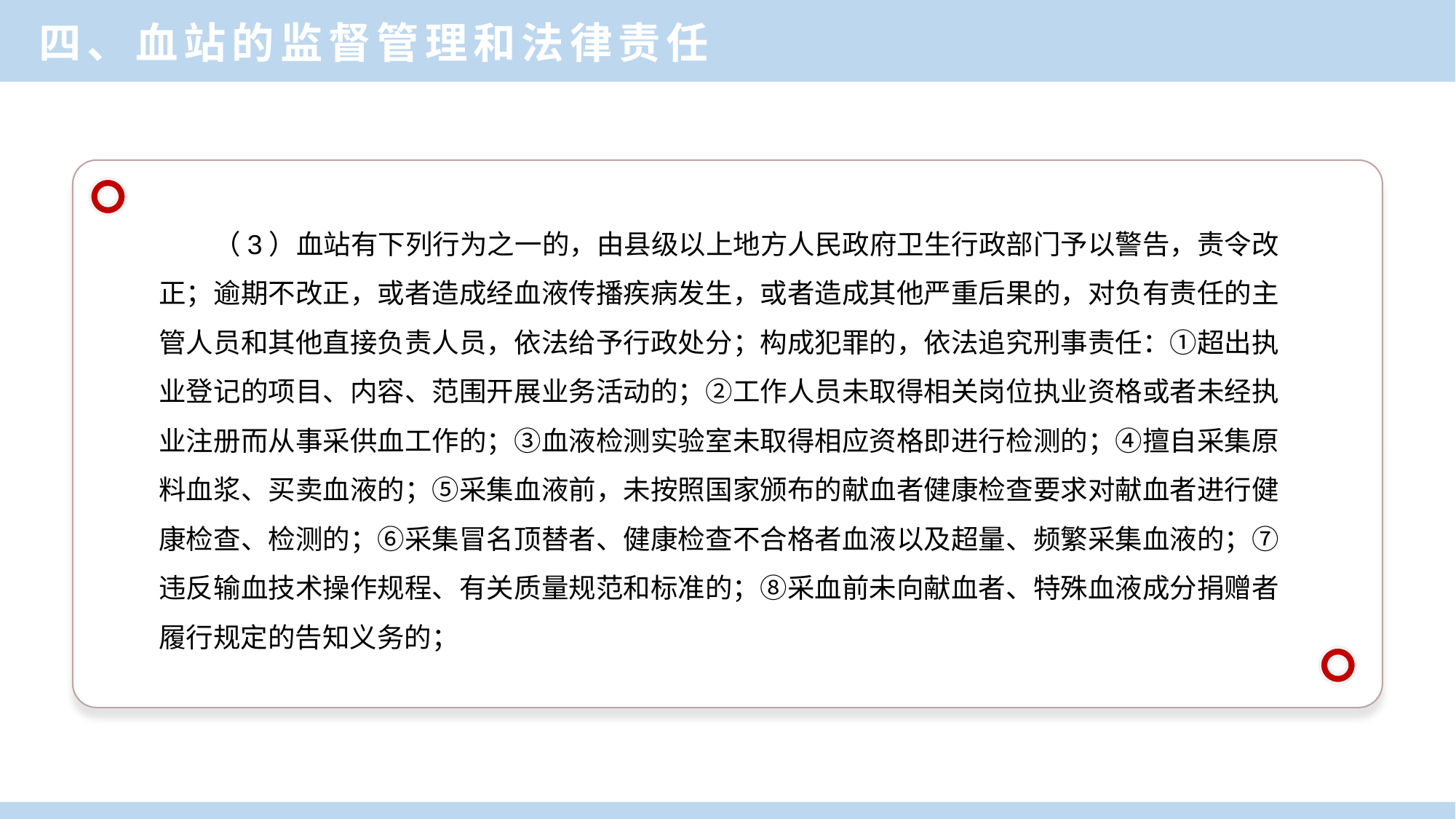

四、血站的监督管理和法律责任

（3）血站有下列行为之一的，由县级以上地方人民政府卫生行政部门予以警告，责令改正；逾期不改正，或者造成经血液传播疾病发生，或者造成其他严重后果的，对负有责任的主管人员和其他直接负责人员，依法给予行政处分；构成犯罪的，依法追究刑事责任：①超出执业登记的项目、内容、范围开展业务活动的；②工作人员未取得相关岗位执业资格或者未经执业注册而从事采供血工作的；③血液检测实验室未取得相应资格即进行检测的；④擅自采集原料血浆、买卖血液的；⑤采集血液前，未按照国家颁布的献血者健康检查要求对献血者进行健康检查、检测的；⑥采集冒名顶替者、健康检查不合格者血液以及超量、频繁采集血液的；⑦违反输血技术操作规程、有关质量规范和标准的；⑧采血前未向献血者、特殊血液成分捐赠者履行规定的告知义务的；